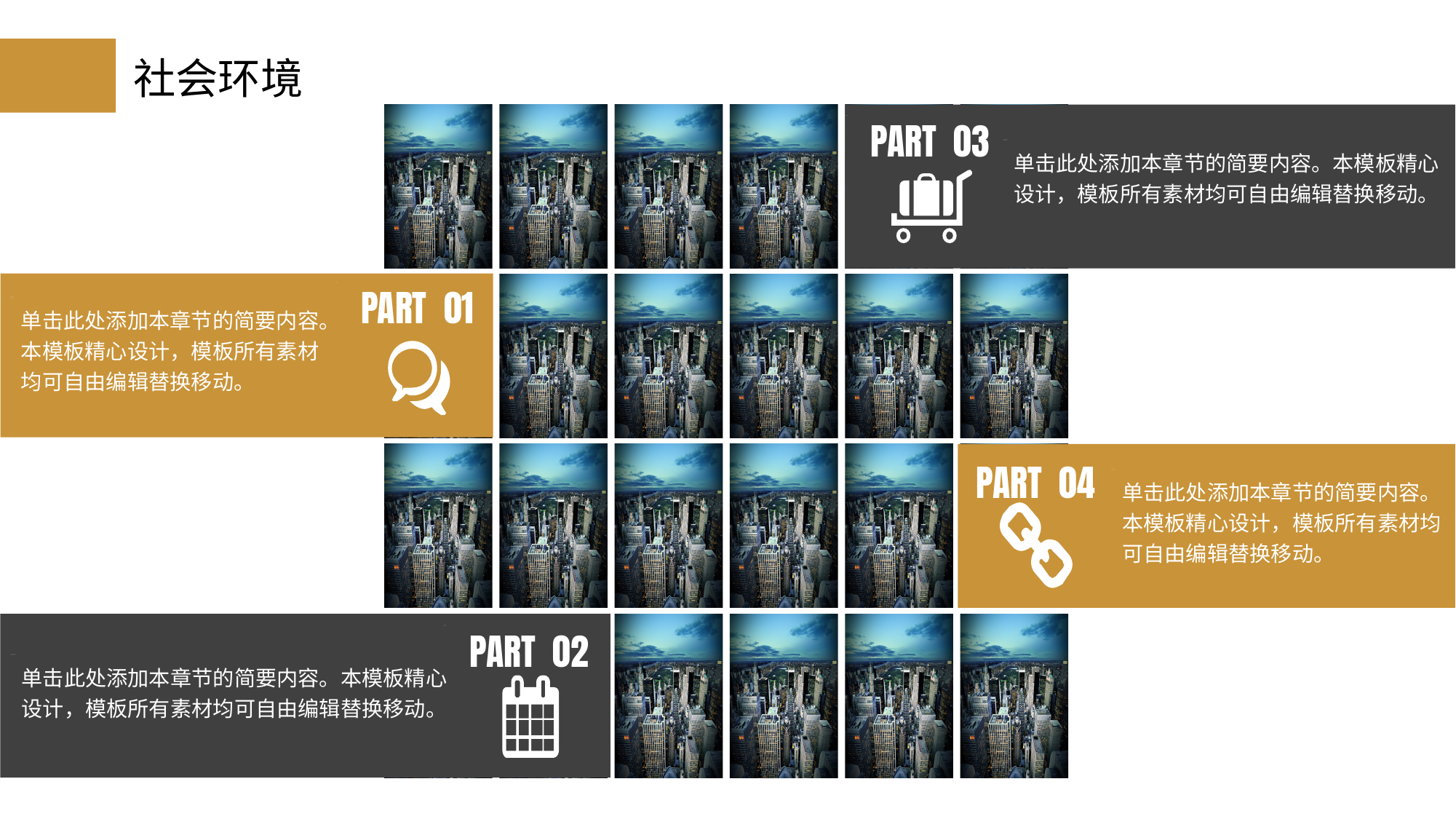

社会环境

PART  03
单击此处添加本章节的简要内容。本模板精心设计，模板所有素材均可自由编辑替换移动。

PART  01
单击此处添加本章节的简要内容。本模板精心设计，模板所有素材均可自由编辑替换移动。

PART  04
单击此处添加本章节的简要内容。本模板精心设计，模板所有素材均可自由编辑替换移动。

PART  02
单击此处添加本章节的简要内容。本模板精心设计，模板所有素材均可自由编辑替换移动。